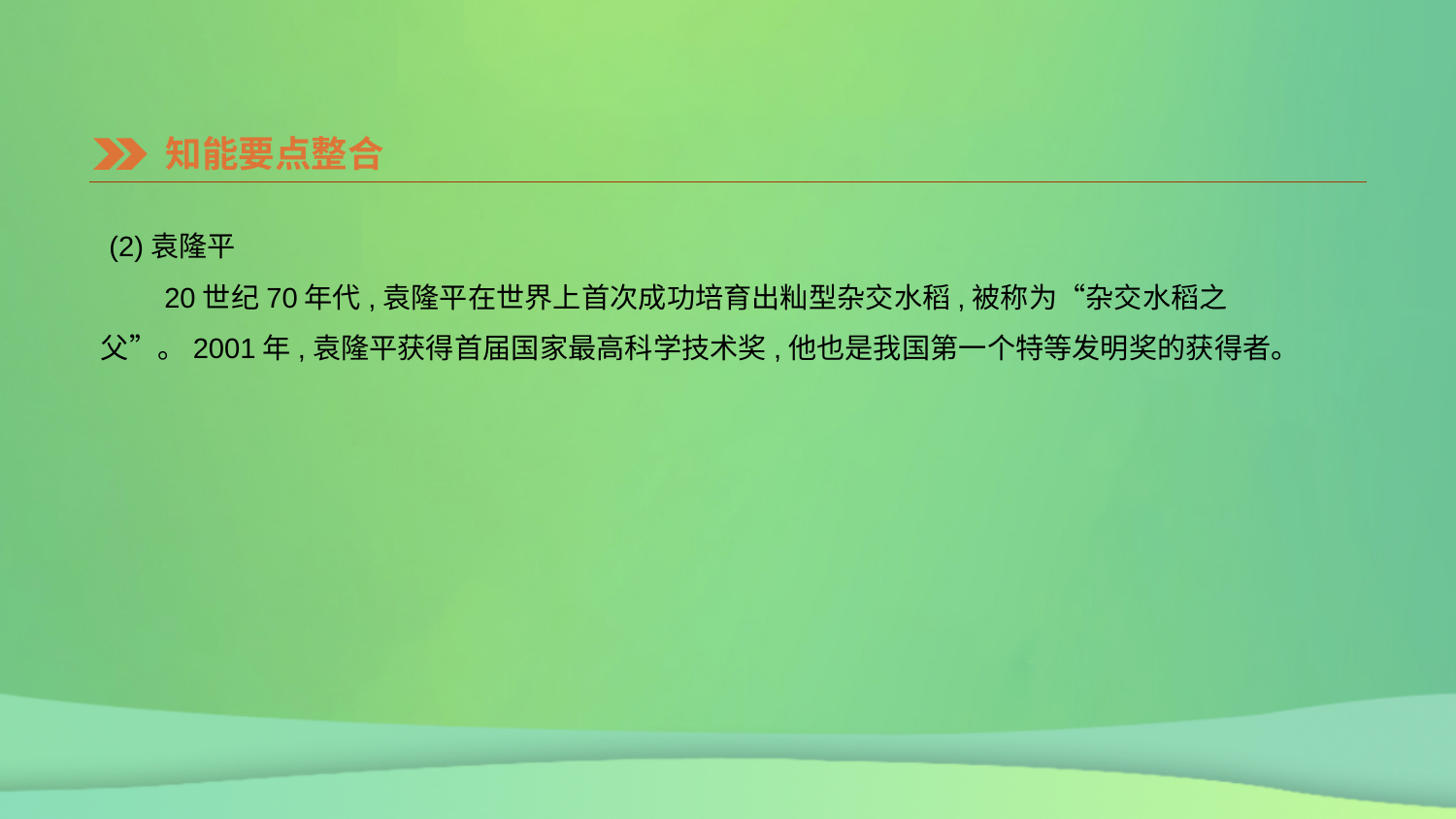

知能要点整合

 (2)袁隆平
　　20世纪70年代,袁隆平在世界上首次成功培育出籼型杂交水稻,被称为“杂交水稻之父”。2001年,袁隆平获得首届国家最高科学技术奖,他也是我国第一个特等发明奖的获得者。